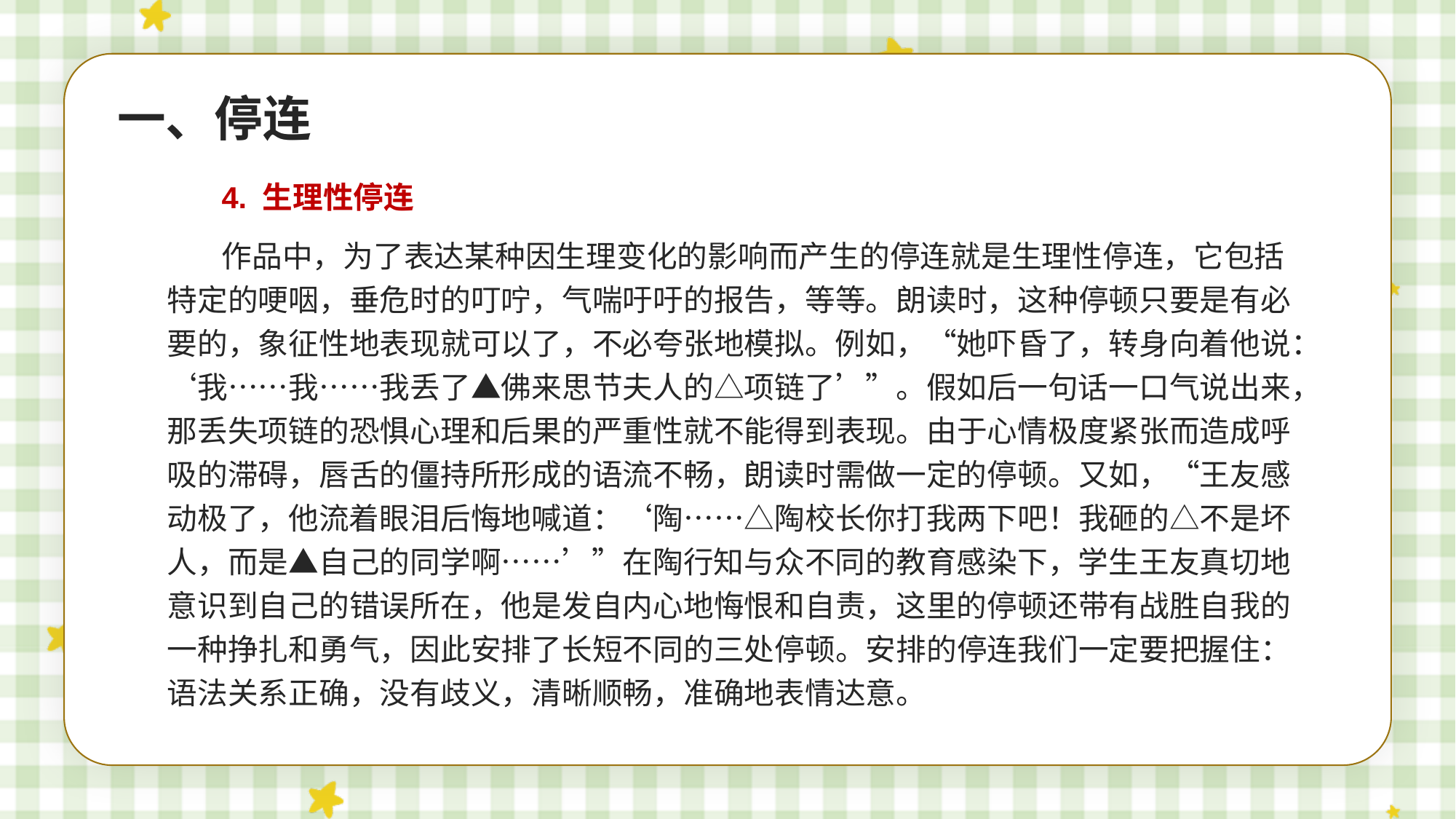

一、停连
4. 生理性停连
作品中，为了表达某种因生理变化的影响而产生的停连就是生理性停连，它包括特定的哽咽，垂危时的叮咛，气喘吁吁的报告，等等。朗读时，这种停顿只要是有必要的，象征性地表现就可以了，不必夸张地模拟。例如，“她吓昏了，转身向着他说：‘我……我……我丢了▲佛来思节夫人的△项链了’”。假如后一句话一口气说出来，那丢失项链的恐惧心理和后果的严重性就不能得到表现。由于心情极度紧张而造成呼吸的滞碍，唇舌的僵持所形成的语流不畅，朗读时需做一定的停顿。又如，“王友感动极了，他流着眼泪后悔地喊道：‘陶……△陶校长你打我两下吧！我砸的△不是坏人，而是▲自己的同学啊……’”在陶行知与众不同的教育感染下，学生王友真切地意识到自己的错误所在，他是发自内心地悔恨和自责，这里的停顿还带有战胜自我的一种挣扎和勇气，因此安排了长短不同的三处停顿。安排的停连我们一定要把握住：语法关系正确，没有歧义，清晰顺畅，准确地表情达意。